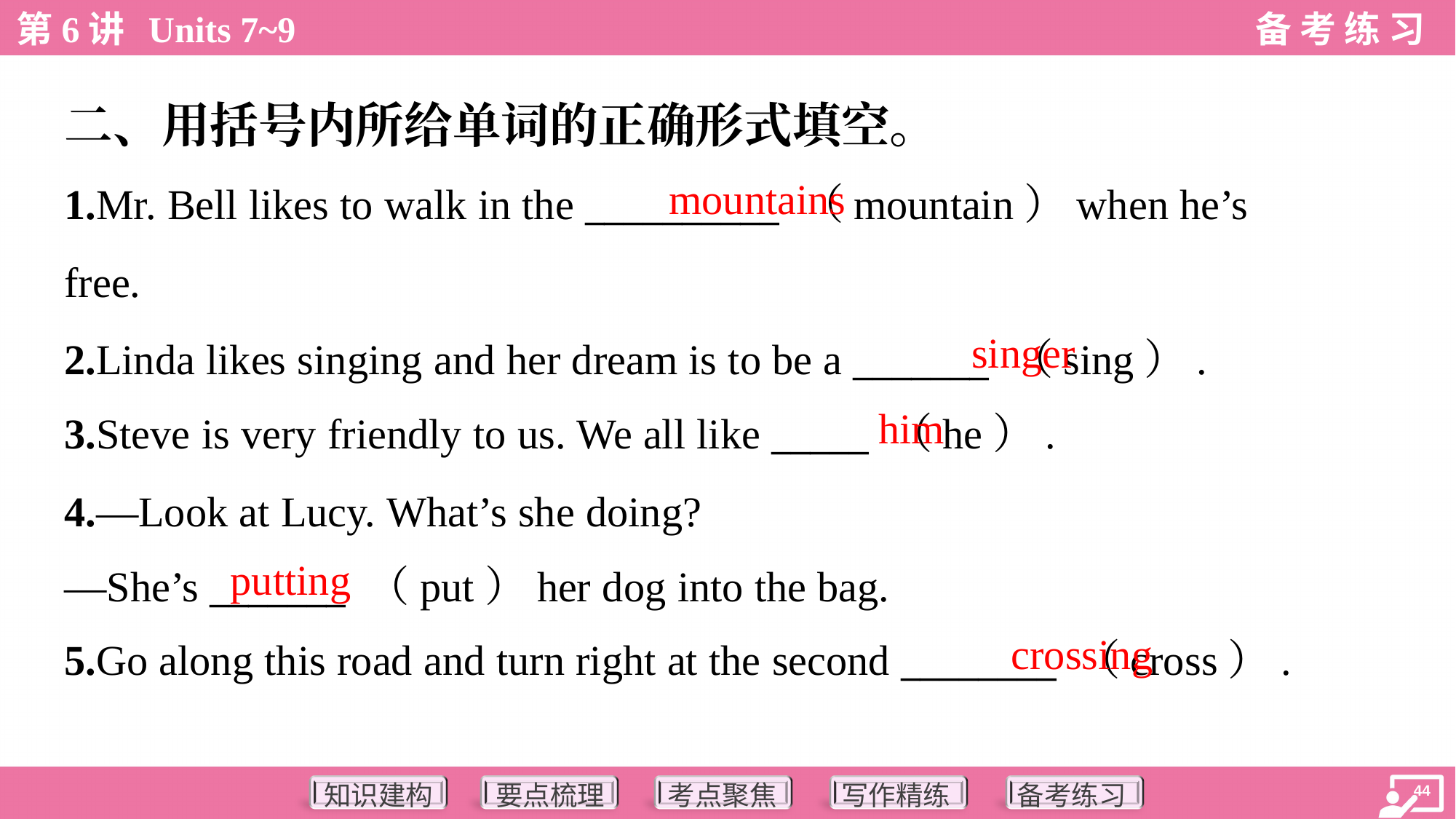

二、用括号内所给单词的正确形式填空。
mountains
1.Mr. Bell likes to walk in the __________ （mountain）when he’s
free.
2.Linda likes singing and her dream is to be a _______ （sing）.
3.Steve is very friendly to us. We all like _____ （he）.
singer
him
4.—Look at Lucy. What’s she doing?
—She’s _______ （put）her dog into the bag.
putting
crossing
5.Go along this road and turn right at the second ________ （cross）.